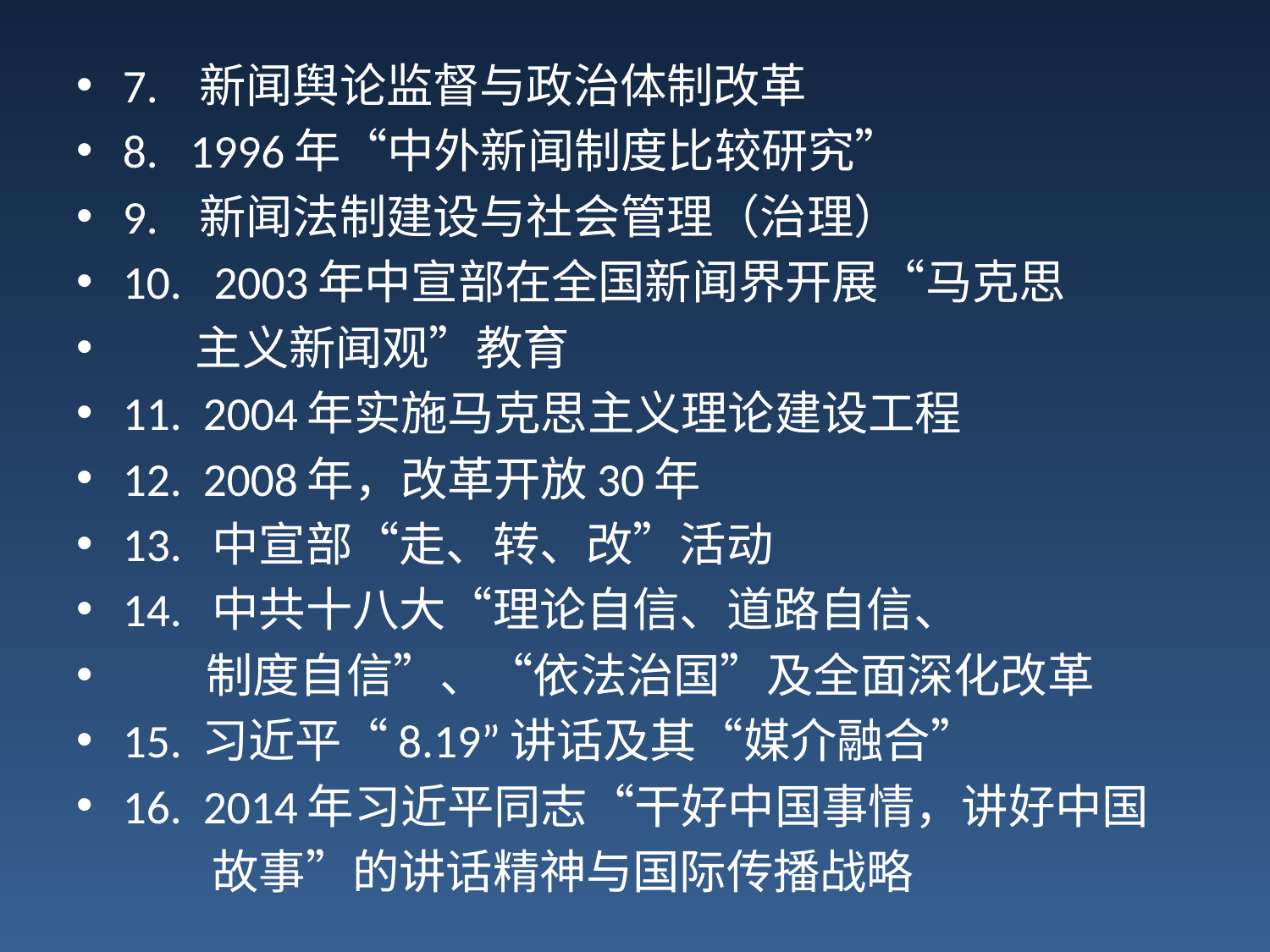

#
7.   新闻舆论监督与政治体制改革
8.   1996年“中外新闻制度比较研究”
9.   新闻法制建设与社会管理（治理）
10.   2003年中宣部在全国新闻界开展“马克思
      主义新闻观”教育
11.  2004年实施马克思主义理论建设工程
12.  2008年，改革开放30年
13.  中宣部“走、转、改”活动
14.  中共十八大“理论自信、道路自信、
       制度自信”、“依法治国”及全面深化改革
15. 习近平“8.19”讲话及其“媒介融合”
16.  2014年习近平同志“干好中国事情，讲好中国
            故事”的讲话精神与国际传播战略